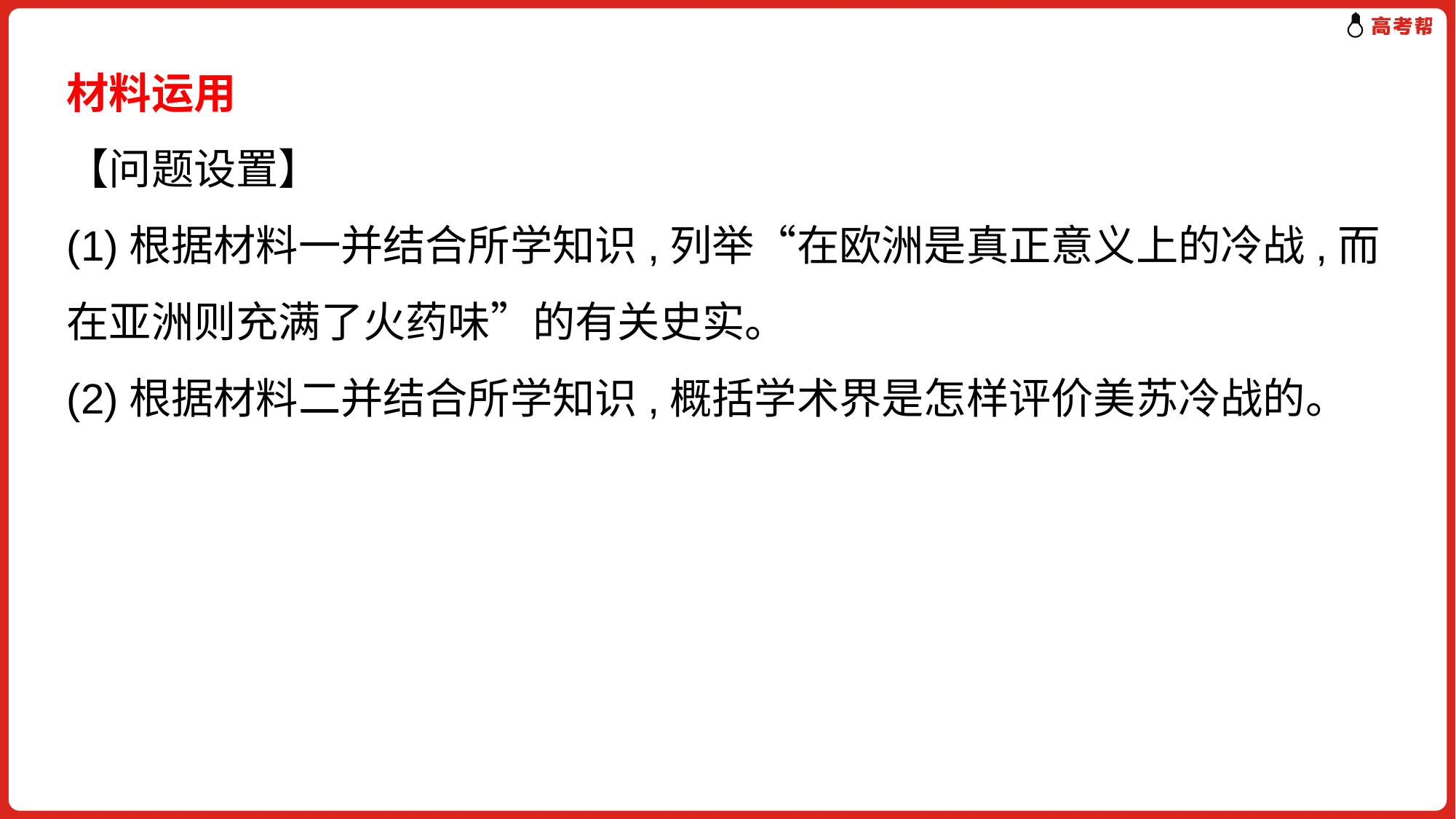

材料运用
【问题设置】
(1)根据材料一并结合所学知识,列举“在欧洲是真正意义上的冷战,而在亚洲则充满了火药味”的有关史实。
(2)根据材料二并结合所学知识,概括学术界是怎样评价美苏冷战的。